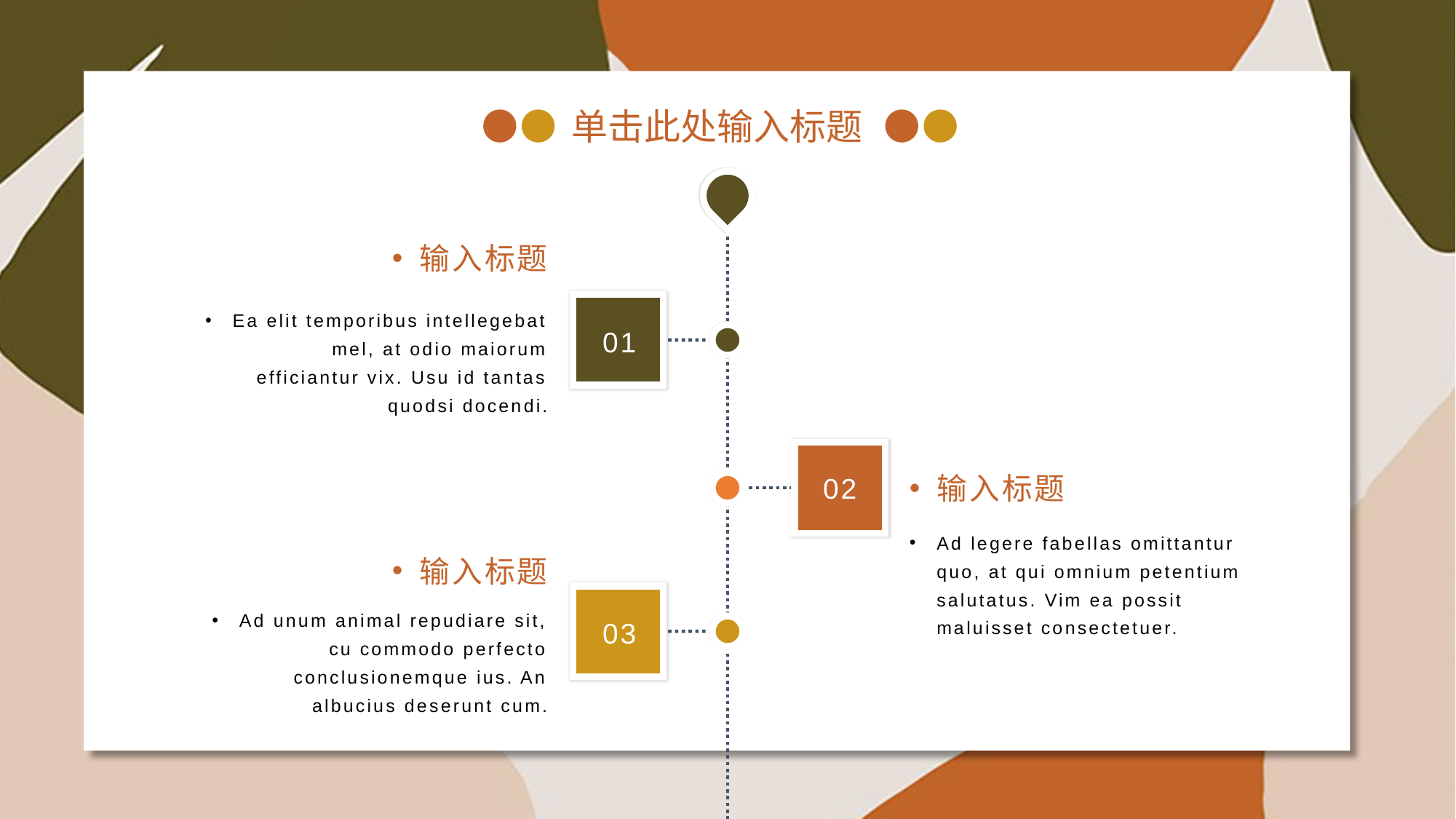

单击此处输入标题

输入标题
Ea elit temporibus intellegebat mel, at odio maiorum efficiantur vix. Usu id tantas quodsi docendi.
01
输入标题
02
Ad legere fabellas omittantur quo, at qui omnium petentium salutatus. Vim ea possit maluisset consectetuer.
输入标题
Ad unum animal repudiare sit, cu commodo perfecto conclusionemque ius. An albucius deserunt cum.
03
8